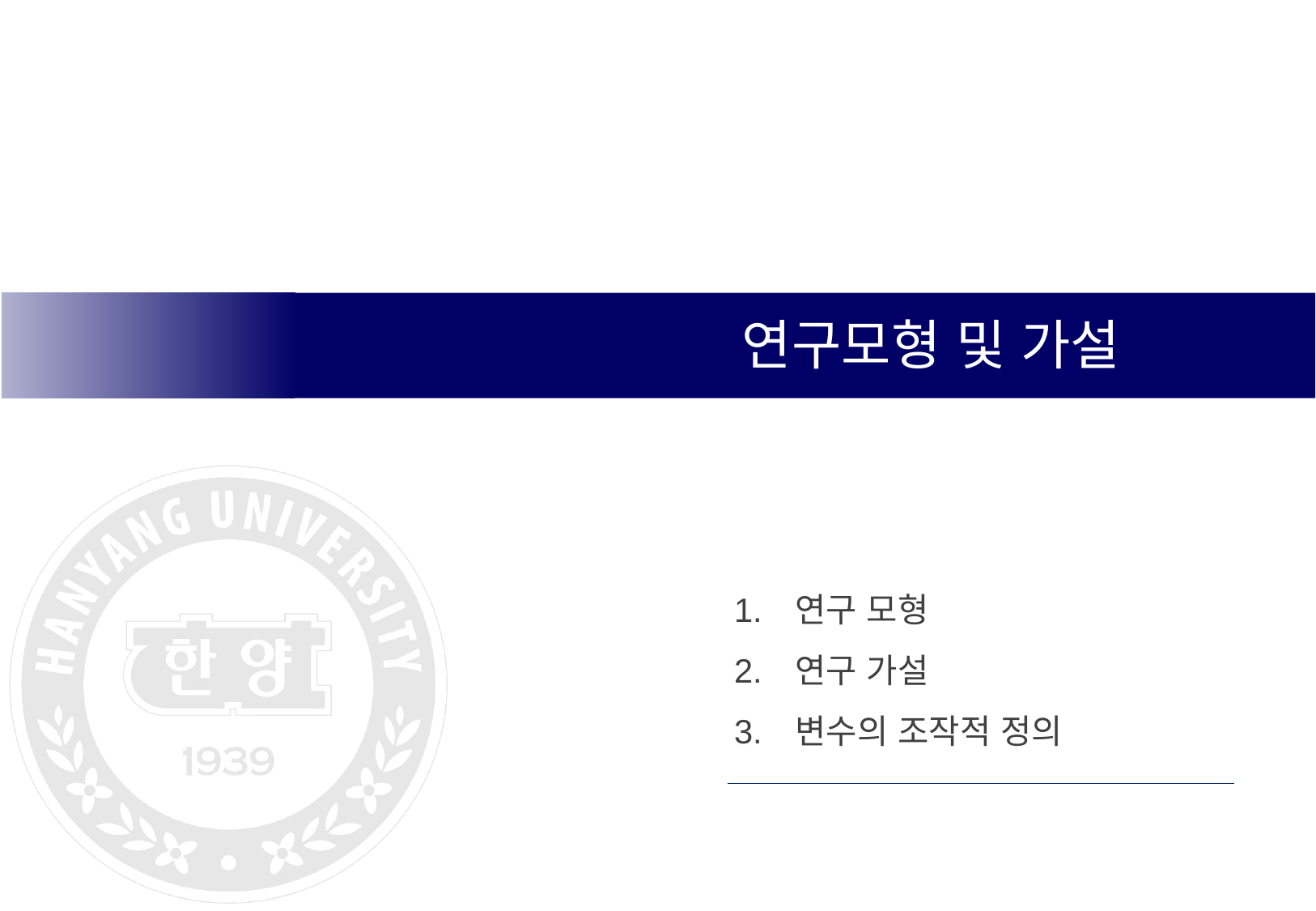

연구모형 및 가설
연구 모형
연구 가설
변수의 조작적 정의